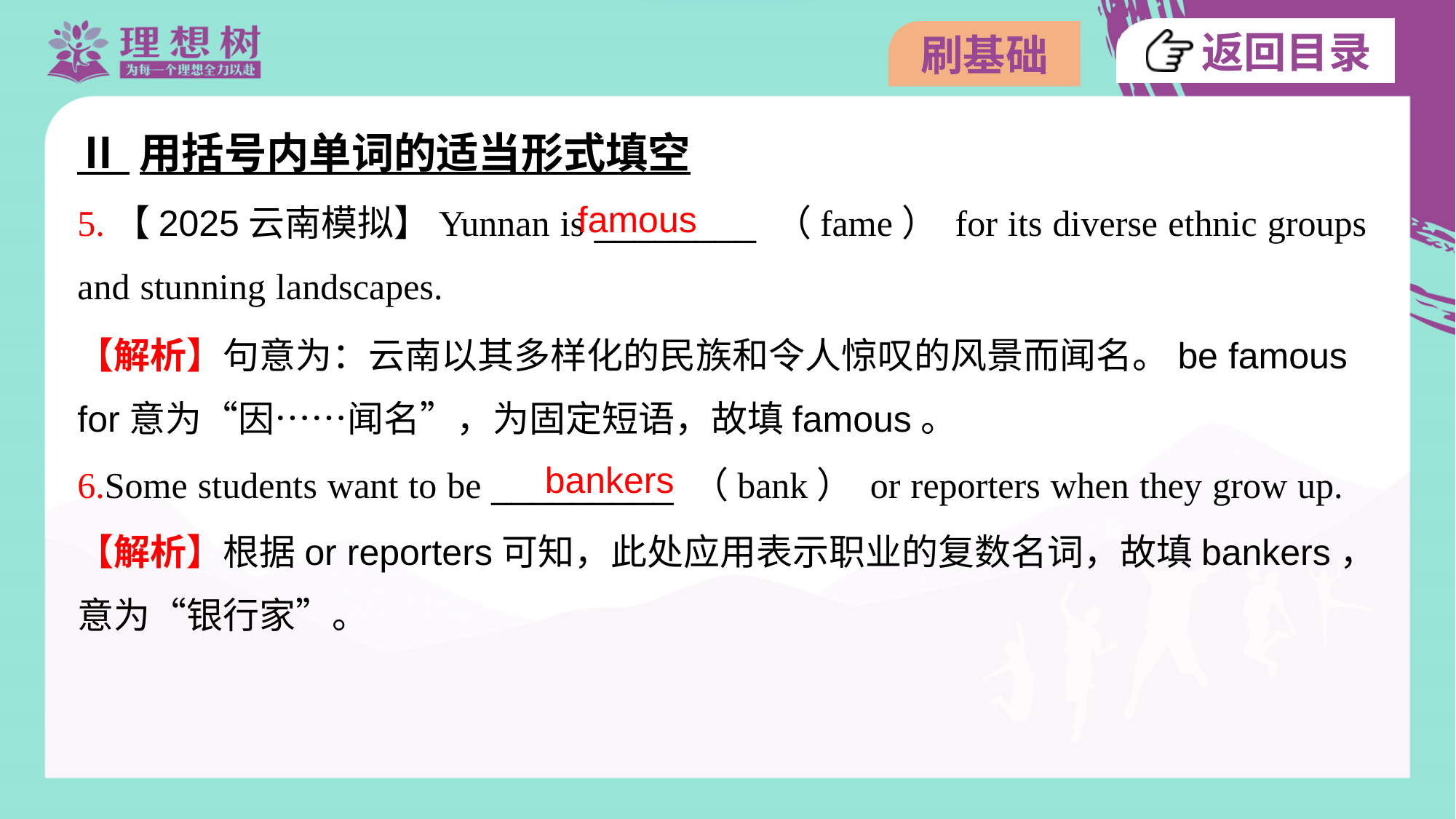

Ⅱ 用括号内单词的适当形式填空
famous
5.【2025云南模拟】Yunnan is ________ （fame） for its diverse ethnic groups
and stunning landscapes.
【解析】句意为：云南以其多样化的民族和令人惊叹的风景而闻名。be famous
for意为“因……闻名”，为固定短语，故填famous。
bankers
6.Some students want to be _________ （bank） or reporters when they grow up.
【解析】根据or reporters可知，此处应用表示职业的复数名词，故填bankers，
意为“银行家”。